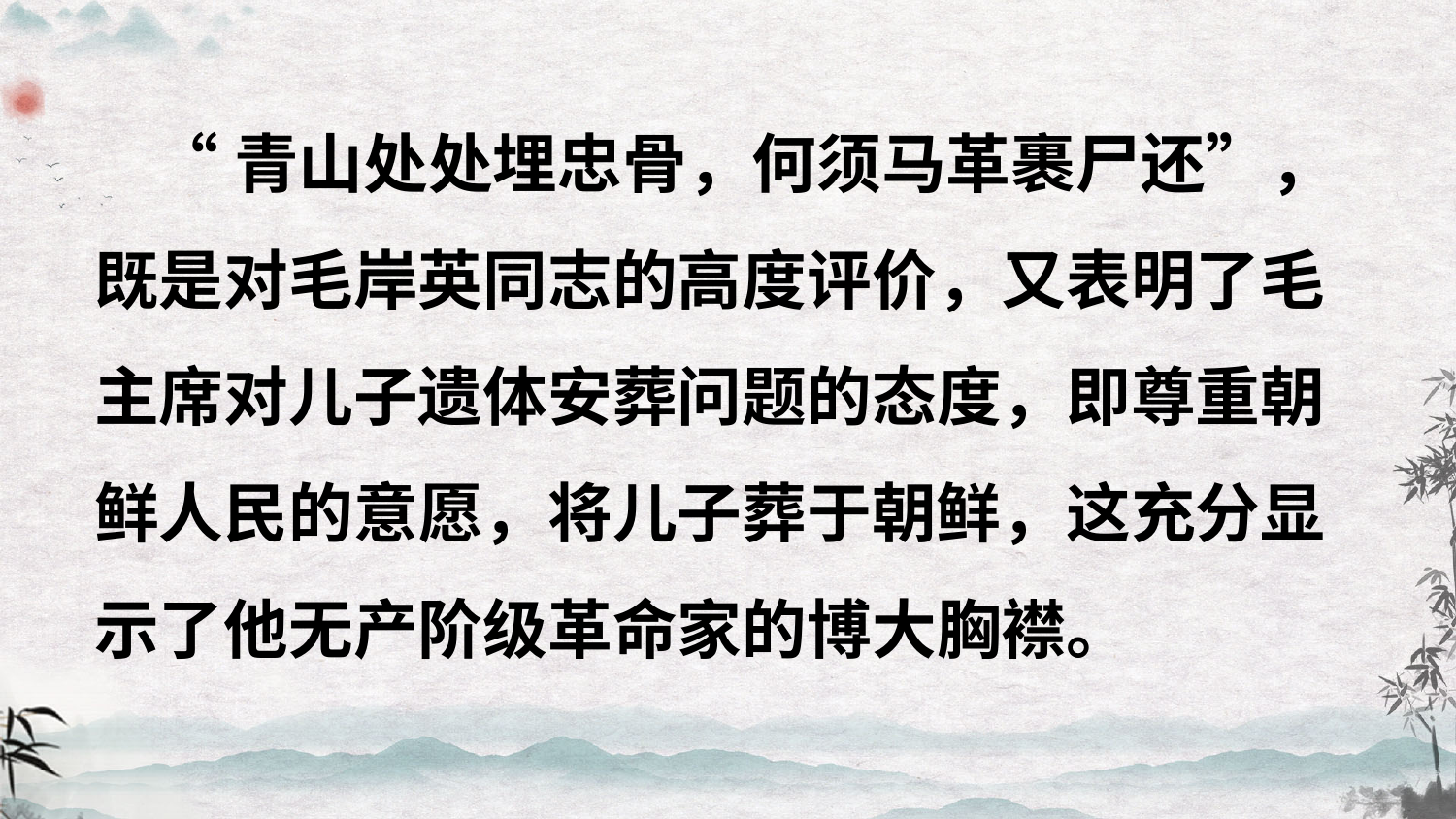

“青山处处埋忠骨，何须马革裹尸还”，既是对毛岸英同志的高度评价，又表明了毛主席对儿子遗体安葬问题的态度，即尊重朝鲜人民的意愿，将儿子葬于朝鲜，这充分显示了他无产阶级革命家的博大胸襟。